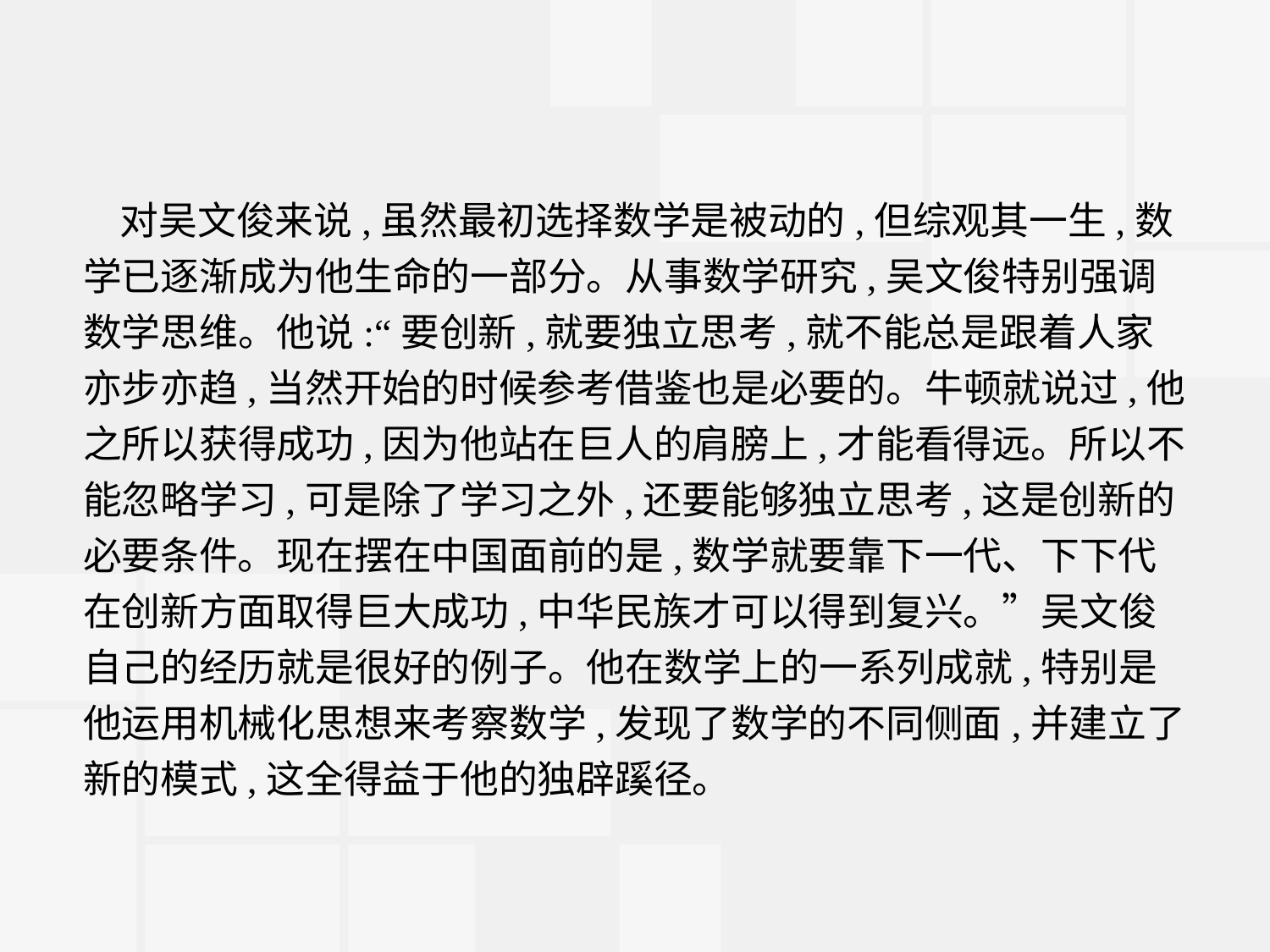

对吴文俊来说,虽然最初选择数学是被动的,但综观其一生,数学已逐渐成为他生命的一部分。从事数学研究,吴文俊特别强调数学思维。他说:“要创新,就要独立思考,就不能总是跟着人家亦步亦趋,当然开始的时候参考借鉴也是必要的。牛顿就说过,他之所以获得成功,因为他站在巨人的肩膀上,才能看得远。所以不能忽略学习,可是除了学习之外,还要能够独立思考,这是创新的必要条件。现在摆在中国面前的是,数学就要靠下一代、下下代在创新方面取得巨大成功,中华民族才可以得到复兴。”吴文俊自己的经历就是很好的例子。他在数学上的一系列成就,特别是他运用机械化思想来考察数学,发现了数学的不同侧面,并建立了新的模式,这全得益于他的独辟蹊径。